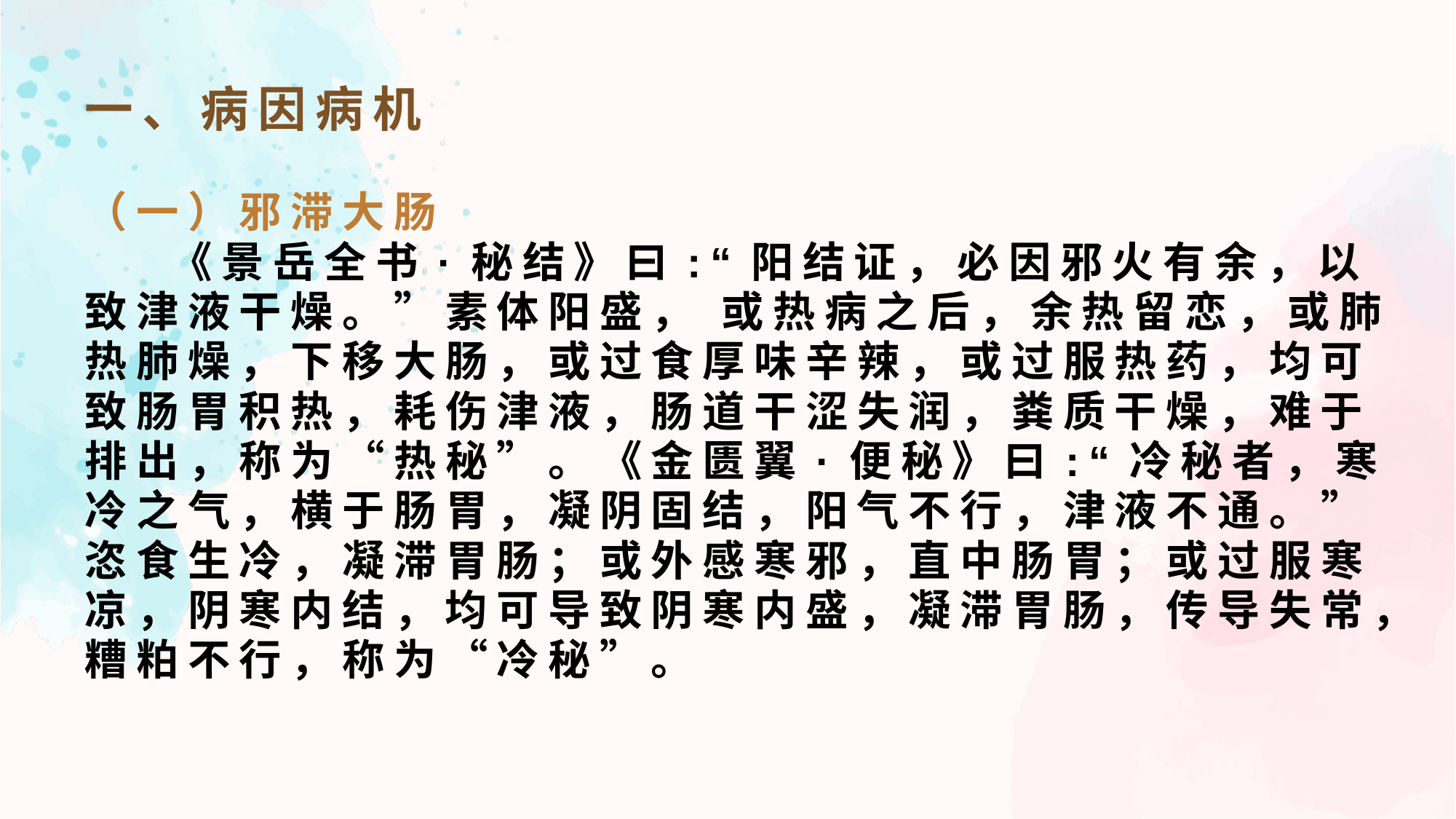

一、病因病机

（一）邪滞大肠
    《景岳全书·秘结》曰:“阳结证，必因邪火有余，以致津液干燥。”素体阳盛， 或热病之后，余热留恋，或肺热肺燥，下移大肠，或过食厚味辛辣，或过服热药，均可致肠胃积热，耗伤津液，肠道干涩失润，粪质干燥，难于排出，称为“热秘”。《金匮翼·便秘》曰:“冷秘者，寒冷之气，横于肠胃，凝阴固结，阳气不行，津液不通。”恣食生冷，凝滞胃肠；或外感寒邪，直中肠胃；或过服寒凉，阴寒内结，均可导致阴寒内盛，凝滞胃肠，传导失常，糟粕不行，称为“冷秘”。